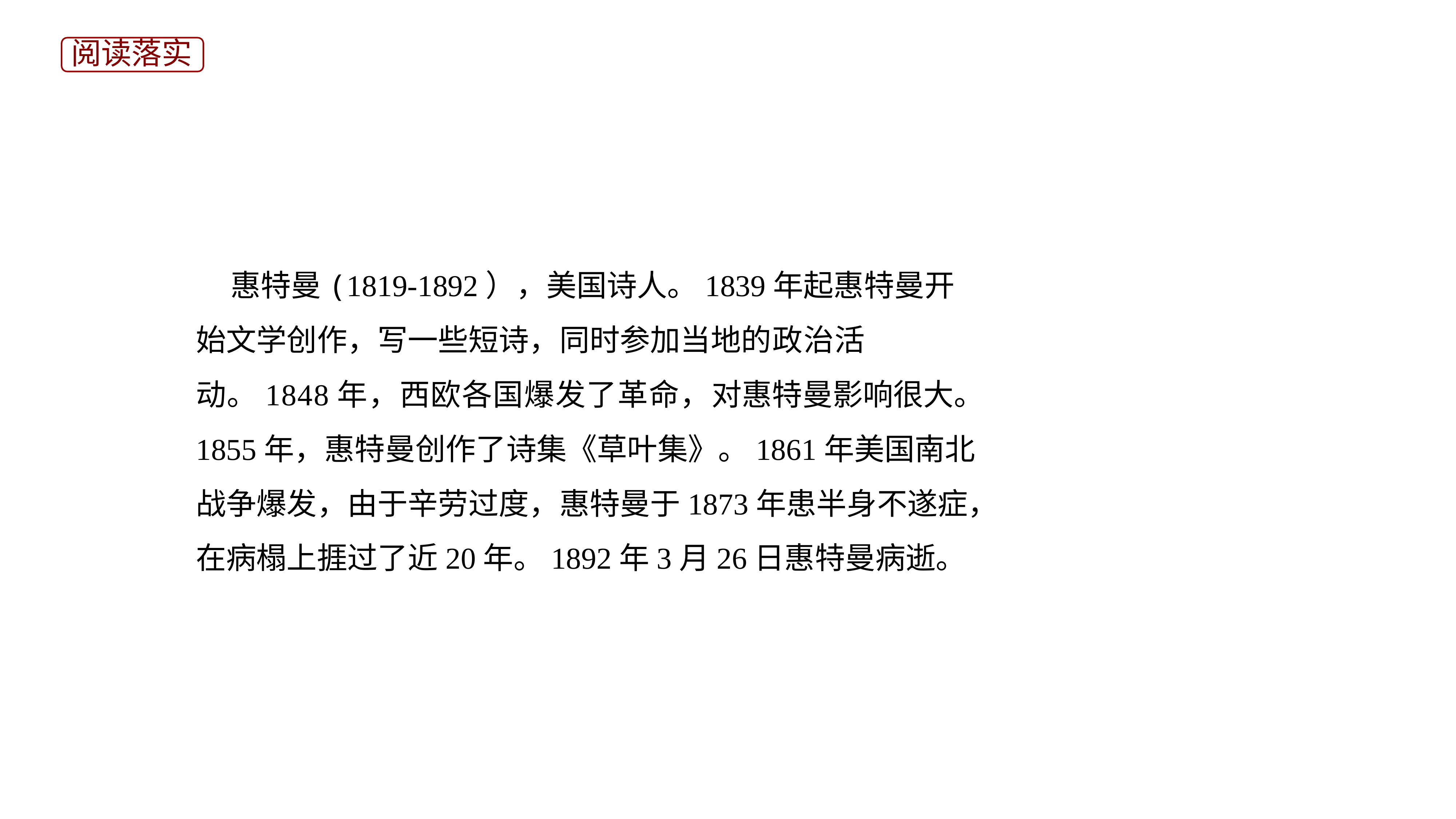

阅读落实

    惠特曼(1819-1892），美国诗人。1839年起惠特曼开始文学创作，写一些短诗，同时参加当地的政治活动。1848年，西欧各国爆发了革命，对惠特曼影响很大。1855年，惠特曼创作了诗集《草叶集》。1861年美国南北战争爆发，由于辛劳过度，惠特曼于1873年患半身不遂症，在病榻上捱过了近20年。1892年3月26日惠特曼病逝。